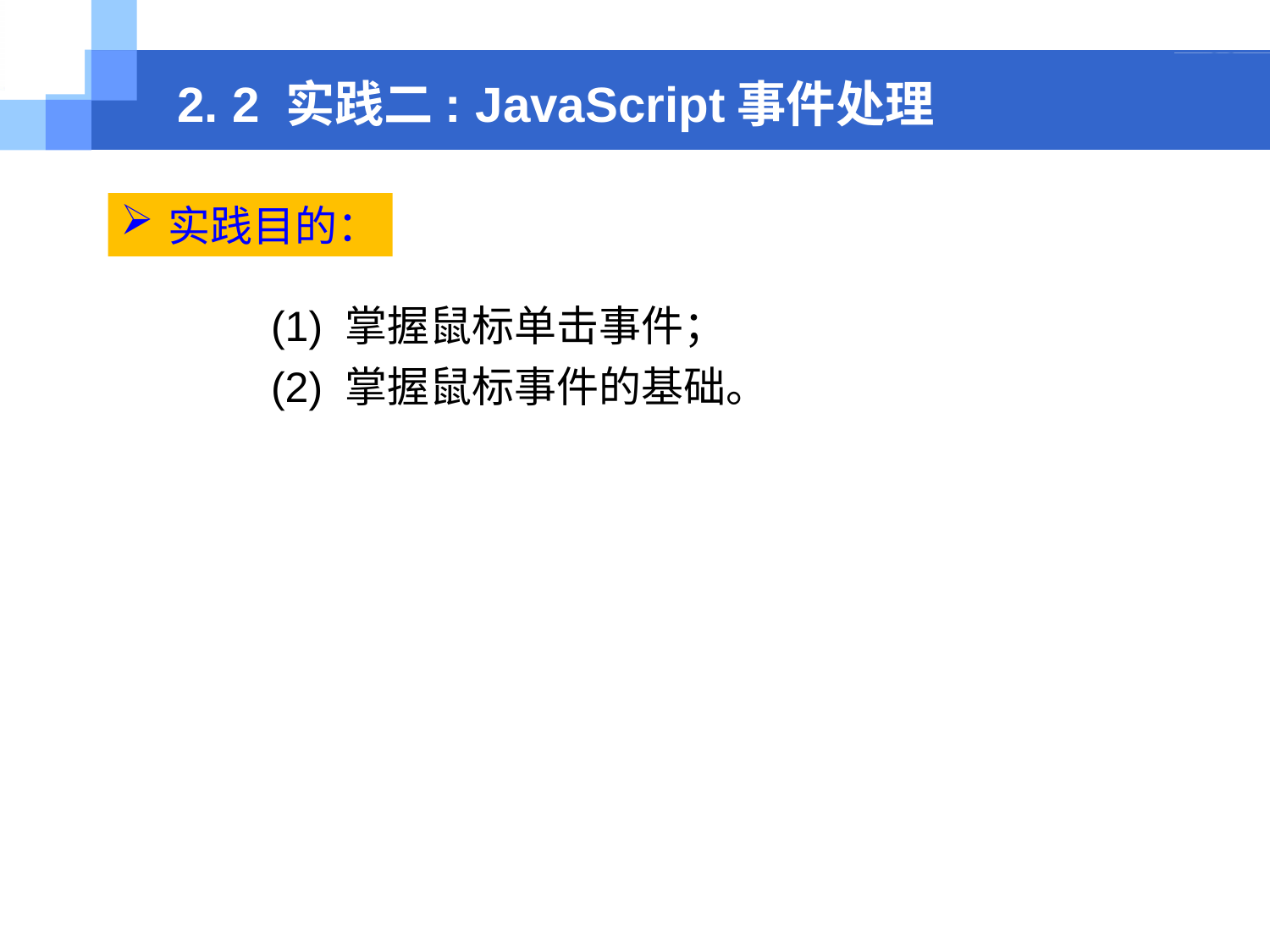

2. 2 实践二: JavaScript事件处理
实践目的：
(1) 掌握鼠标单击事件；
(2) 掌握鼠标事件的基础。